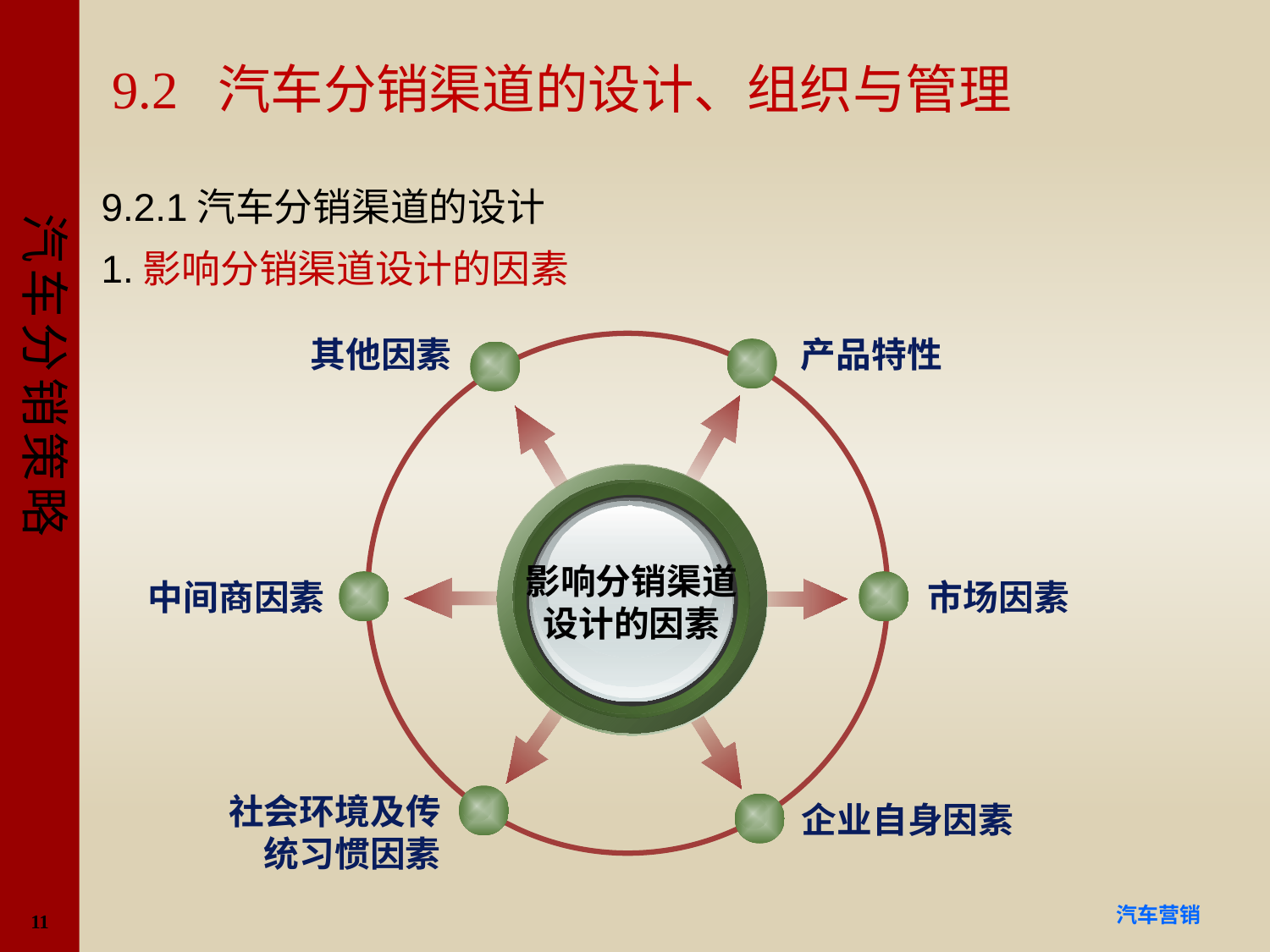

# 9.2  汽车分销渠道的设计、组织与管理
9.2.1汽车分销渠道的设计
1.影响分销渠道设计的因素
其他因素
产品特性

影响分销渠道
设计的因素

中间商因素
市场因素

社会环境及传
统习惯因素

企业自身因素

11